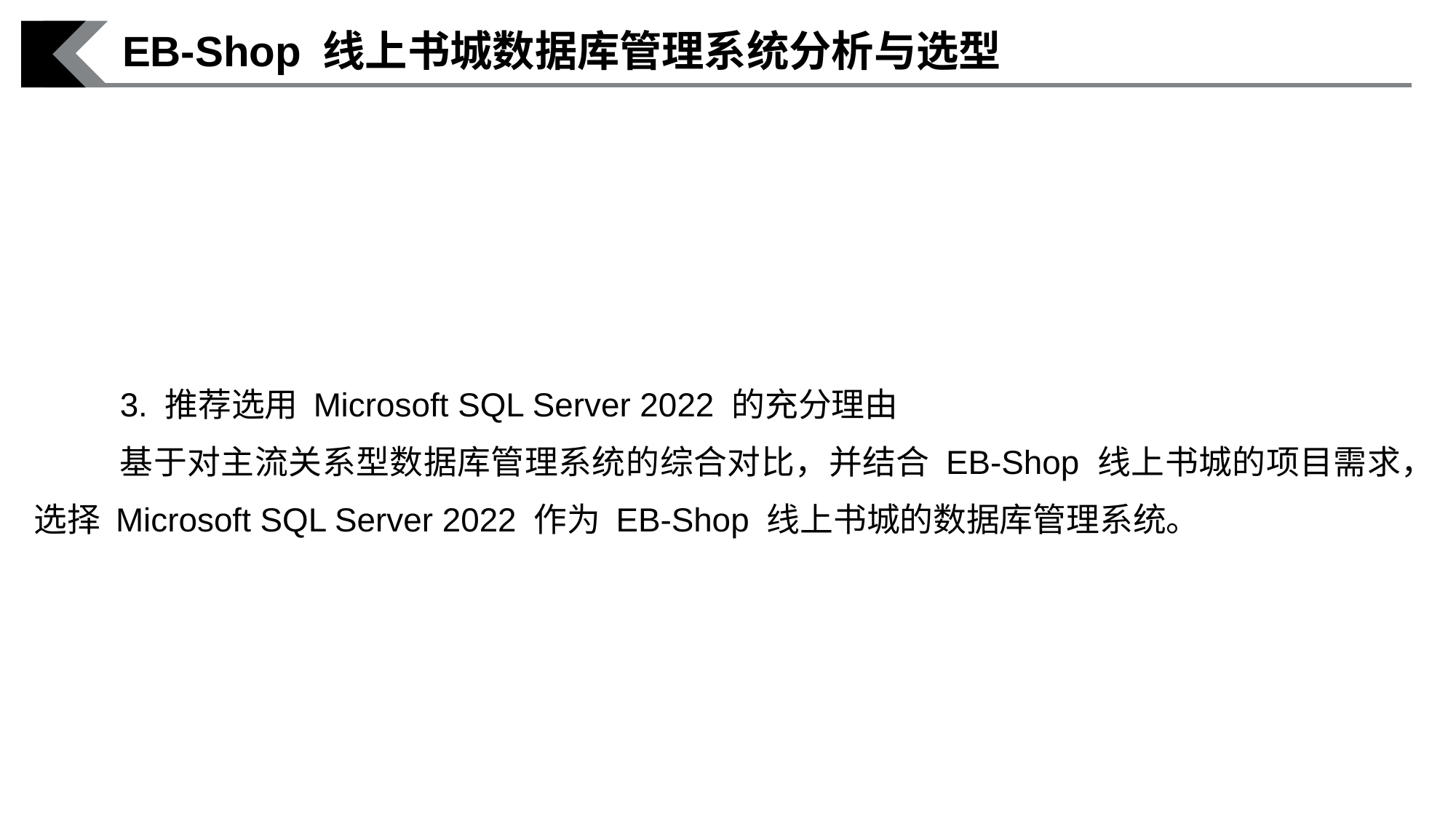

EB-Shop 线上书城数据库管理系统分析与选型
3. 推荐选用 Microsoft SQL Server 2022 的充分理由
基于对主流关系型数据库管理系统的综合对比，并结合 EB-Shop 线上书城的项目需求，选择 Microsoft SQL Server 2022 作为 EB-Shop 线上书城的数据库管理系统。